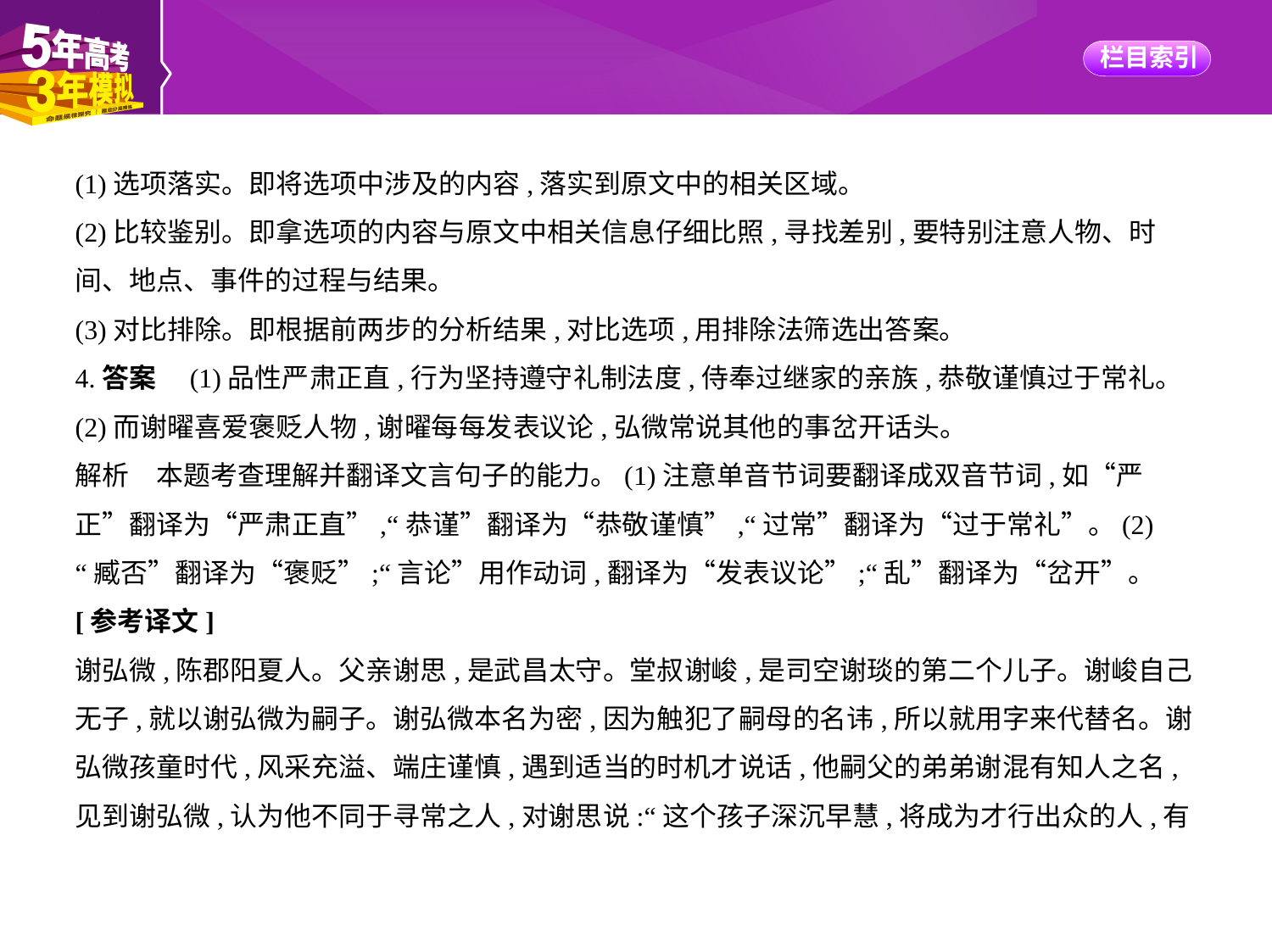

(1)选项落实。即将选项中涉及的内容,落实到原文中的相关区域。
(2)比较鉴别。即拿选项的内容与原文中相关信息仔细比照,寻找差别,要特别注意人物、时
间、地点、事件的过程与结果。
(3)对比排除。即根据前两步的分析结果,对比选项,用排除法筛选出答案。
4.答案　(1)品性严肃正直,行为坚持遵守礼制法度,侍奉过继家的亲族,恭敬谨慎过于常礼。
(2)而谢曜喜爱褒贬人物,谢曜每每发表议论,弘微常说其他的事岔开话头。
解析　本题考查理解并翻译文言句子的能力。(1)注意单音节词要翻译成双音节词,如“严
正”翻译为“严肃正直”,“恭谨”翻译为“恭敬谨慎”,“过常”翻译为“过于常礼”。(2)
“臧否”翻译为“褒贬”;“言论”用作动词,翻译为“发表议论”;“乱”翻译为“岔开”。
[参考译文]
谢弘微,陈郡阳夏人。父亲谢思,是武昌太守。堂叔谢峻,是司空谢琰的第二个儿子。谢峻自己
无子,就以谢弘微为嗣子。谢弘微本名为密,因为触犯了嗣母的名讳,所以就用字来代替名。谢
弘微孩童时代,风采充溢、端庄谨慎,遇到适当的时机才说话,他嗣父的弟弟谢混有知人之名,
见到谢弘微,认为他不同于寻常之人,对谢思说:“这个孩子深沉早慧,将成为才行出众的人,有